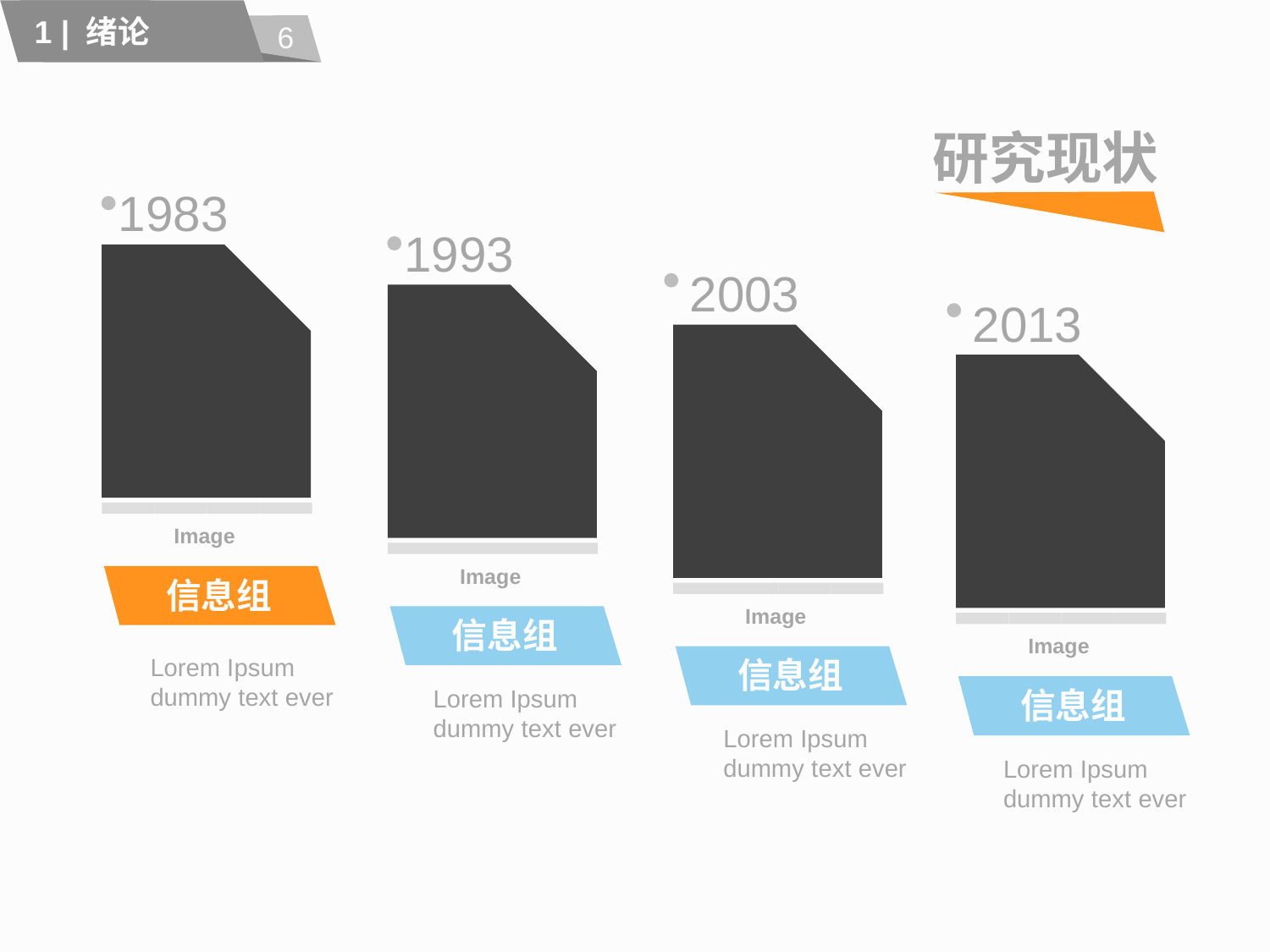

6
1 | 绪论
# 研究现状
1983

Image
信息组
Lorem Ipsum dummy text ever

1993

Image
信息组
Lorem Ipsum dummy text ever

2003

Image
信息组
Lorem Ipsum dummy text ever

2013

Image
信息组
Lorem Ipsum dummy text ever